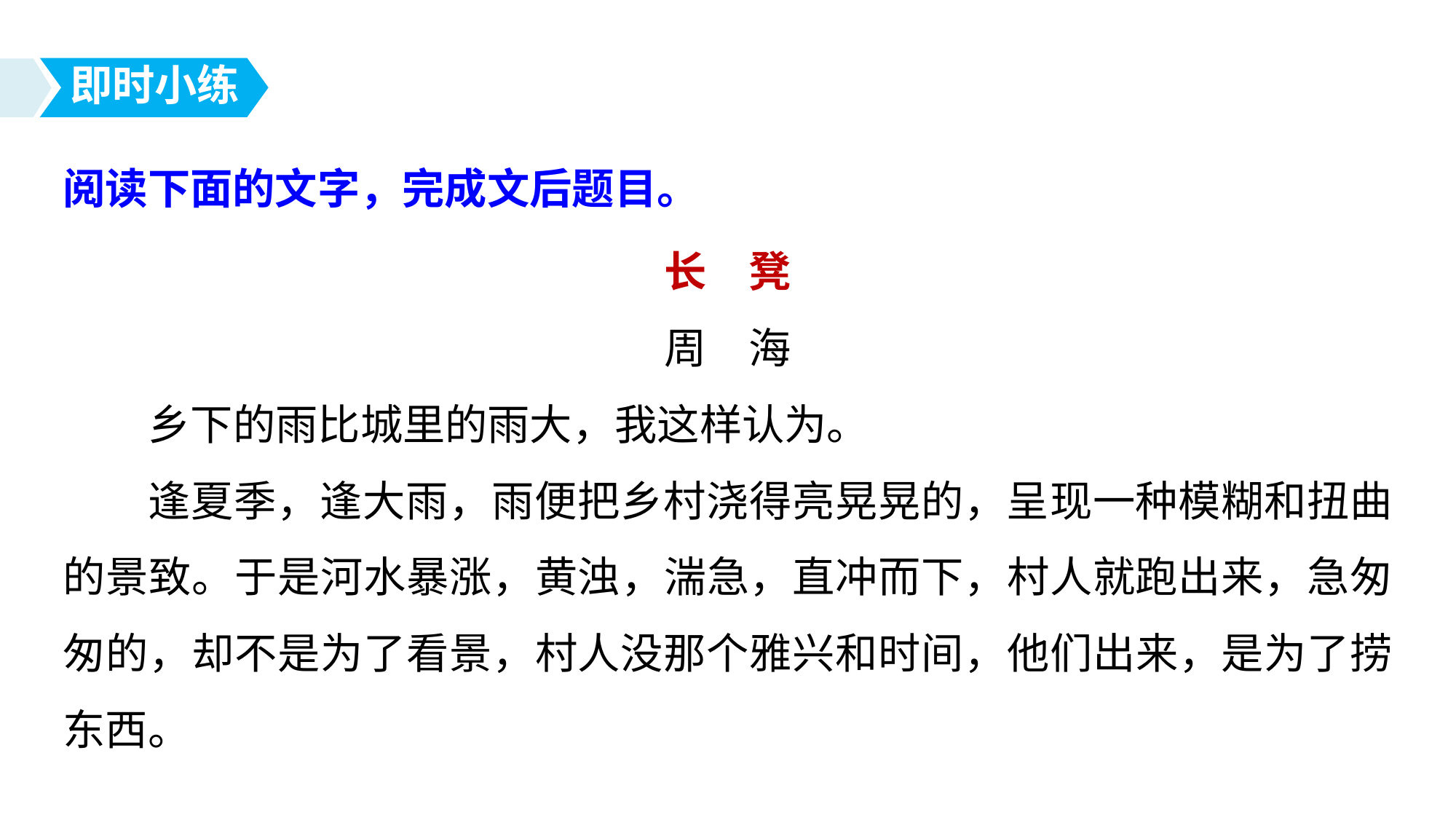

即时小练

阅读下面的文字，完成文后题目。
长　凳
周　海
乡下的雨比城里的雨大，我这样认为。
逢夏季，逢大雨，雨便把乡村浇得亮晃晃的，呈现一种模糊和扭曲的景致。于是河水暴涨，黄浊，湍急，直冲而下，村人就跑出来，急匆匆的，却不是为了看景，村人没那个雅兴和时间，他们出来，是为了捞东西。